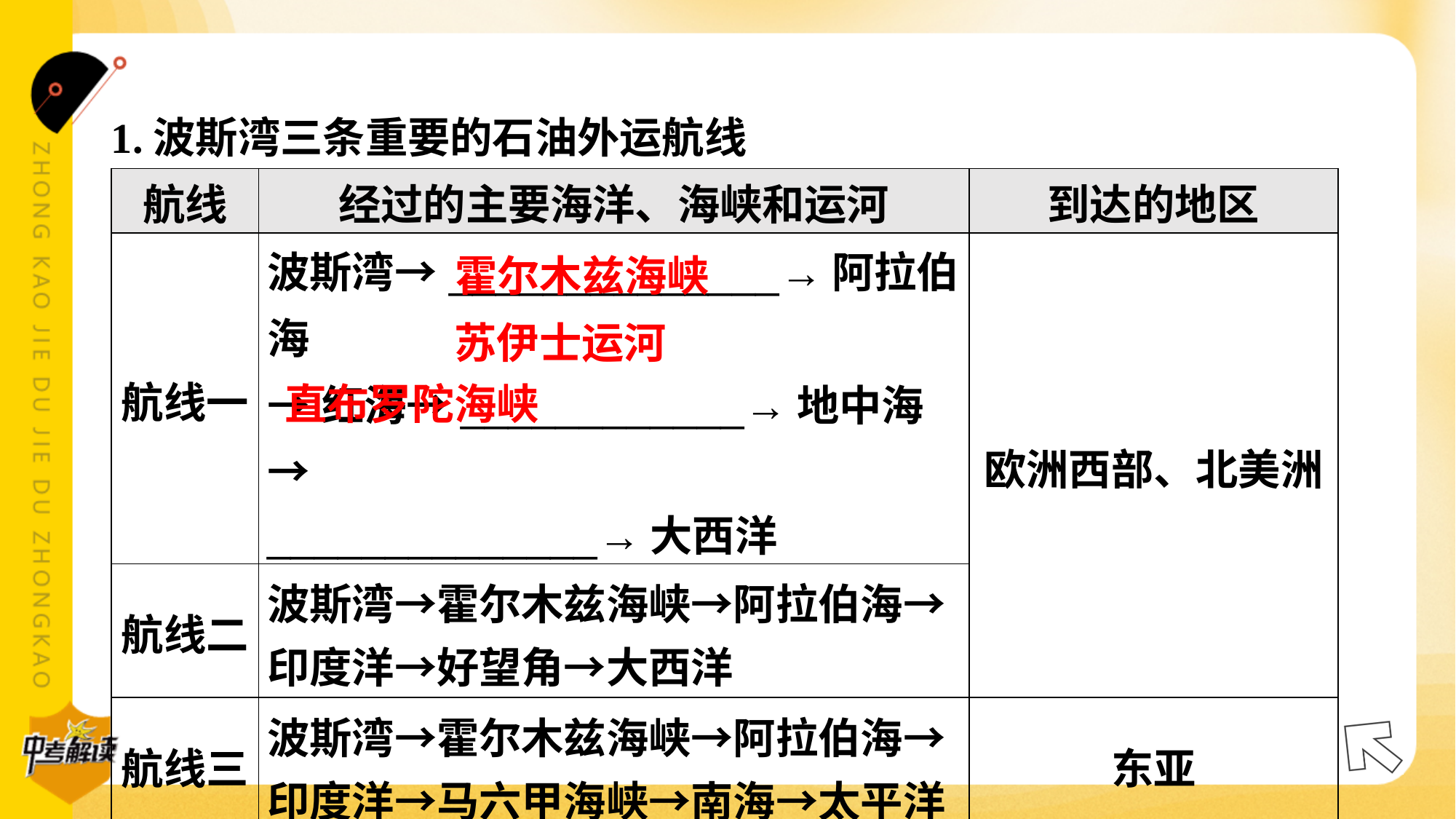

1.波斯湾三条重要的石油外运航线
| 航线 | 经过的主要海洋、海峡和运河 | 到达的地区 |
| --- | --- | --- |
| 航线一 | 波斯湾→\_\_\_\_\_\_\_\_\_\_\_\_\_\_→阿拉伯海 →红海→\_\_\_\_\_\_\_\_\_\_\_\_→地中海→ \_\_\_\_\_\_\_\_\_\_\_\_\_\_→大西洋 | 欧洲西部、北美洲 |
| 航线二 | 波斯湾→霍尔木兹海峡→阿拉伯海→ 印度洋→好望角→大西洋 |  |
| 航线三 | 波斯湾→霍尔木兹海峡→阿拉伯海→ 印度洋→马六甲海峡→南海→太平洋 | 东亚 |
霍尔木兹海峡
苏伊士运河
直布罗陀海峡